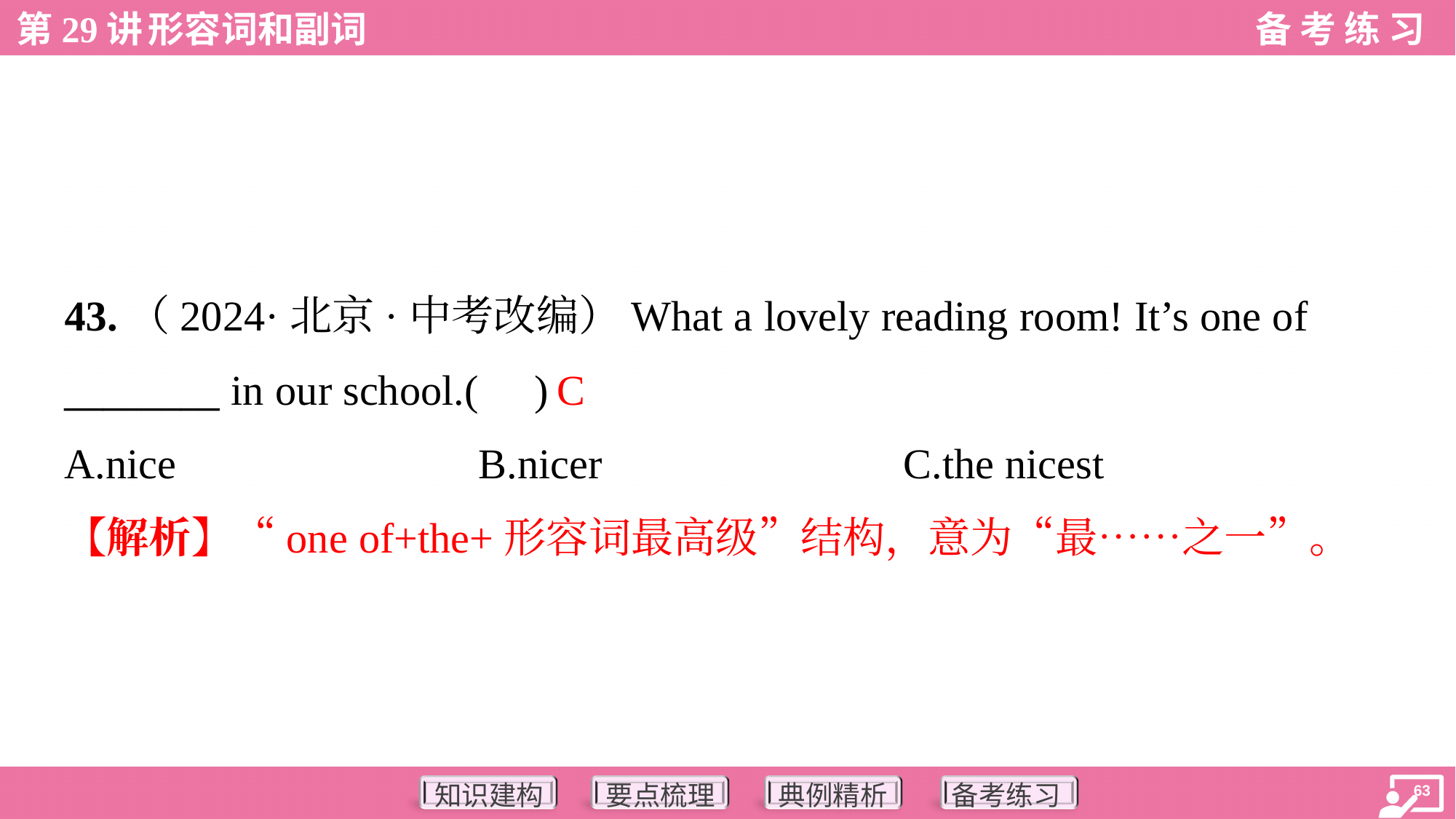

43.（2024·北京·中考改编）What a lovely reading room! It’s one of
________ in our school.(     )
C
A.nice	B.nicer	C.the nicest
【解析】“one of+the+形容词最高级”结构，意为“最……之一”。